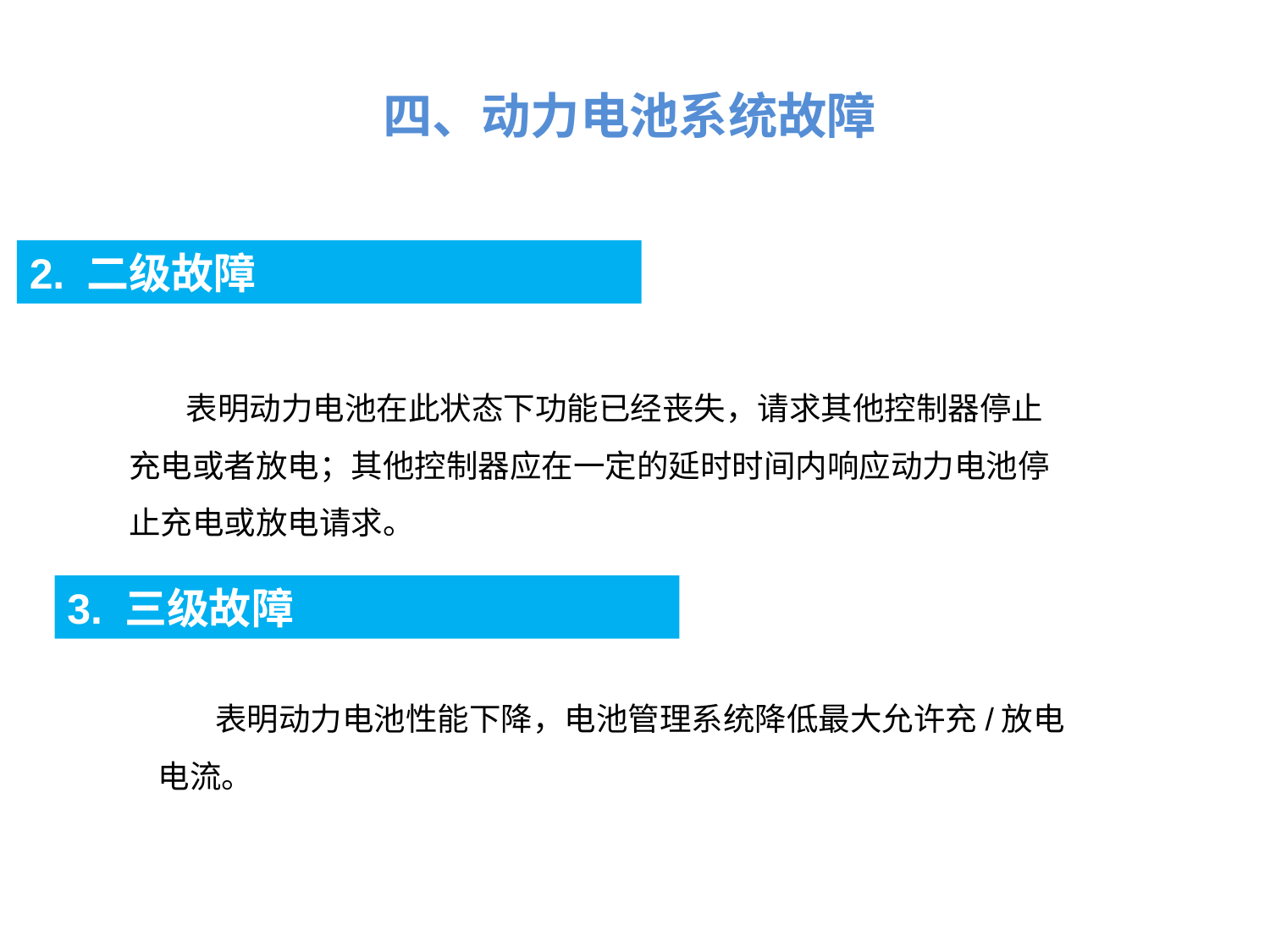

四、动力电池系统故障
2. 二级故障
 表明动力电池在此状态下功能已经丧失，请求其他控制器停止充电或者放电；其他控制器应在一定的延时时间内响应动力电池停止充电或放电请求。
3. 三级故障
 表明动力电池性能下降，电池管理系统降低最大允许充/放电电流。